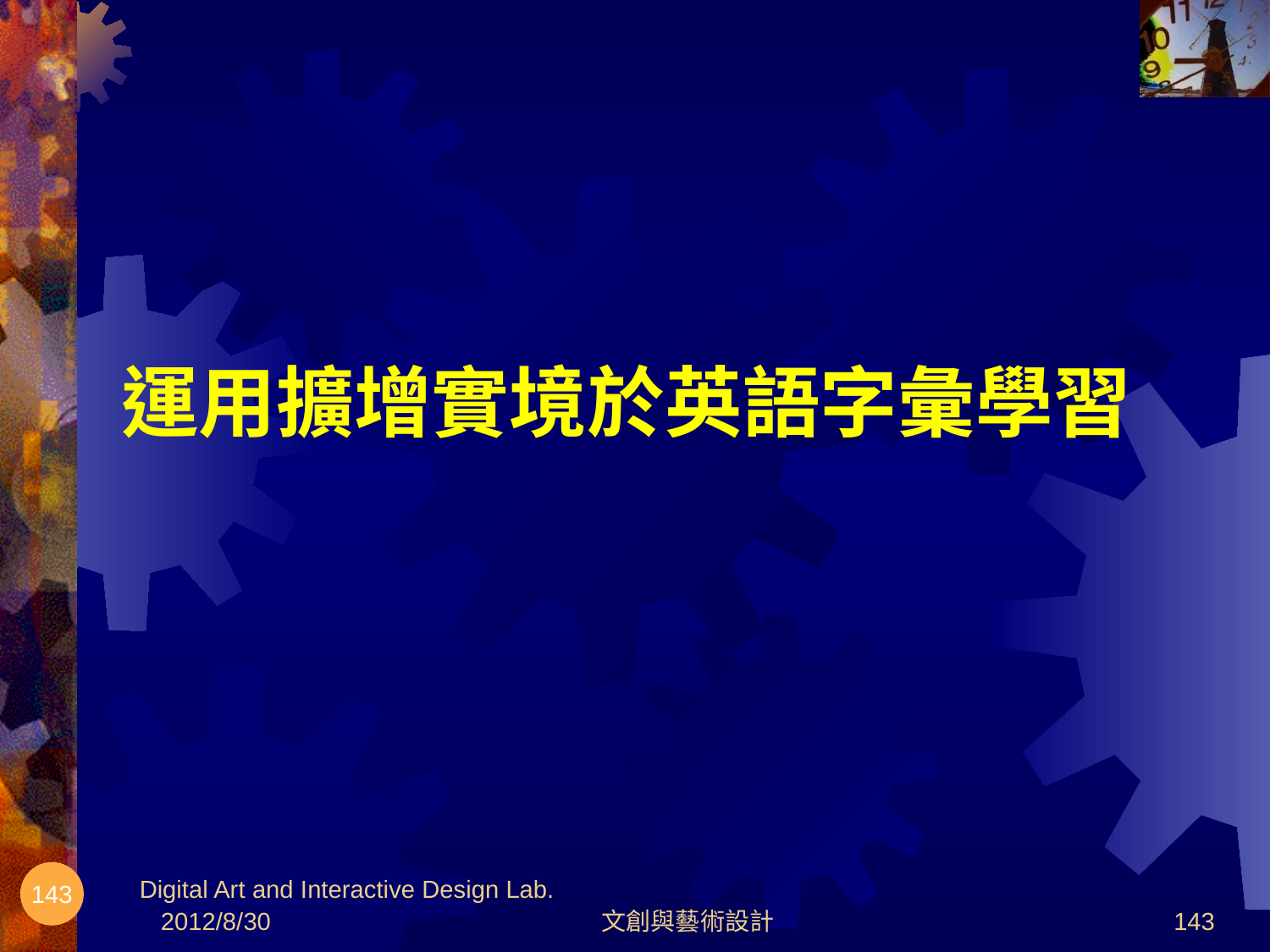

運用擴增實境於英語字彙學習
Digital Art and Interactive Design Lab.
143
2012/8/30
文創與藝術設計
143